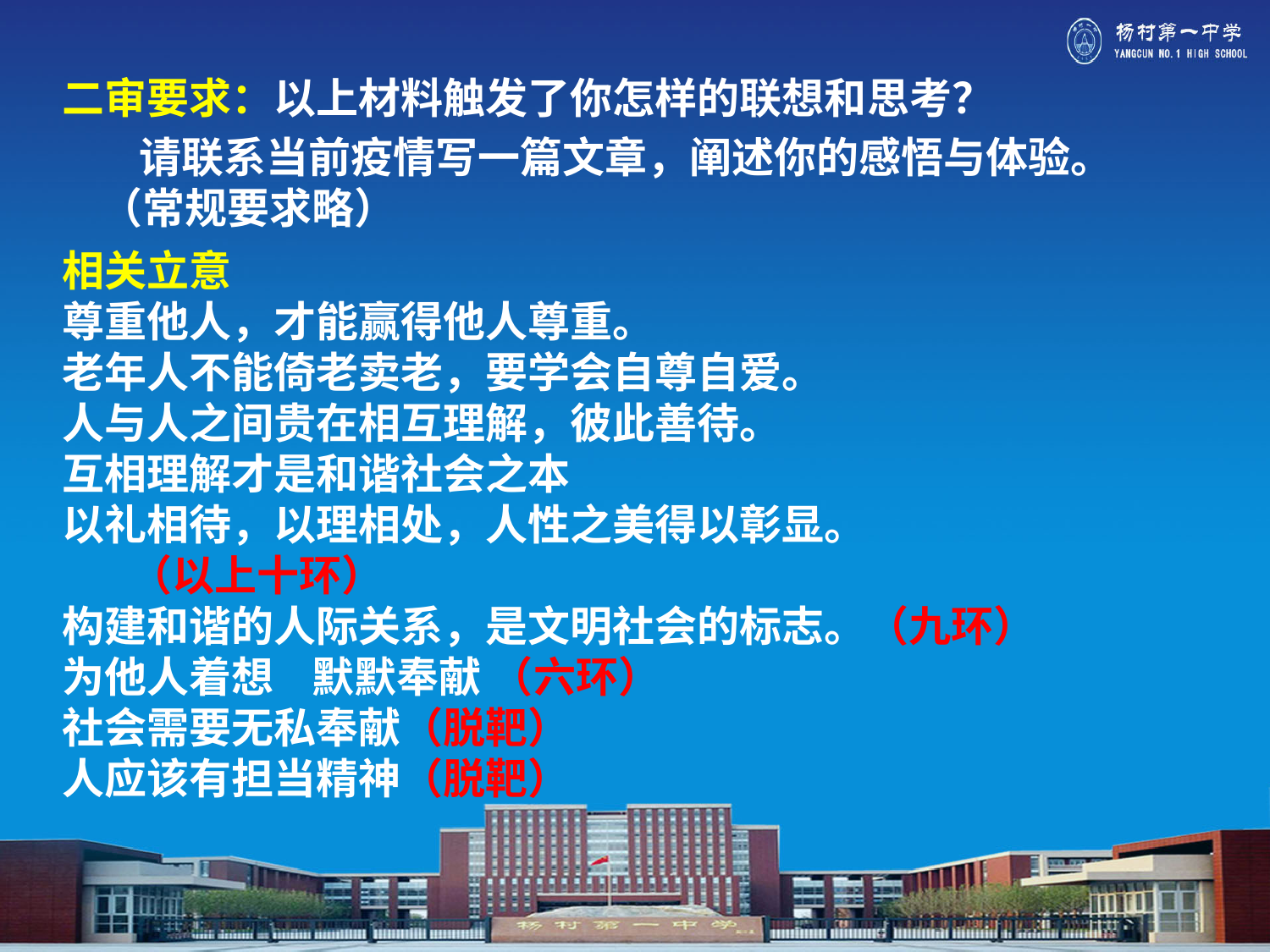

二审要求：以上材料触发了你怎样的联想和思考？
       请联系当前疫情写一篇文章，阐述你的感悟与体验。
    （常规要求略）

相关立意
尊重他人，才能赢得他人尊重。
老年人不能倚老卖老，要学会自尊自爱。
人与人之间贵在相互理解，彼此善待。
互相理解才是和谐社会之本
以礼相待，以理相处，人性之美得以彰显。
      （以上十环）
构建和谐的人际关系，是文明社会的标志。（九环）
为他人着想    默默奉献 （六环）
社会需要无私奉献（脱靶）
人应该有担当精神（脱靶）